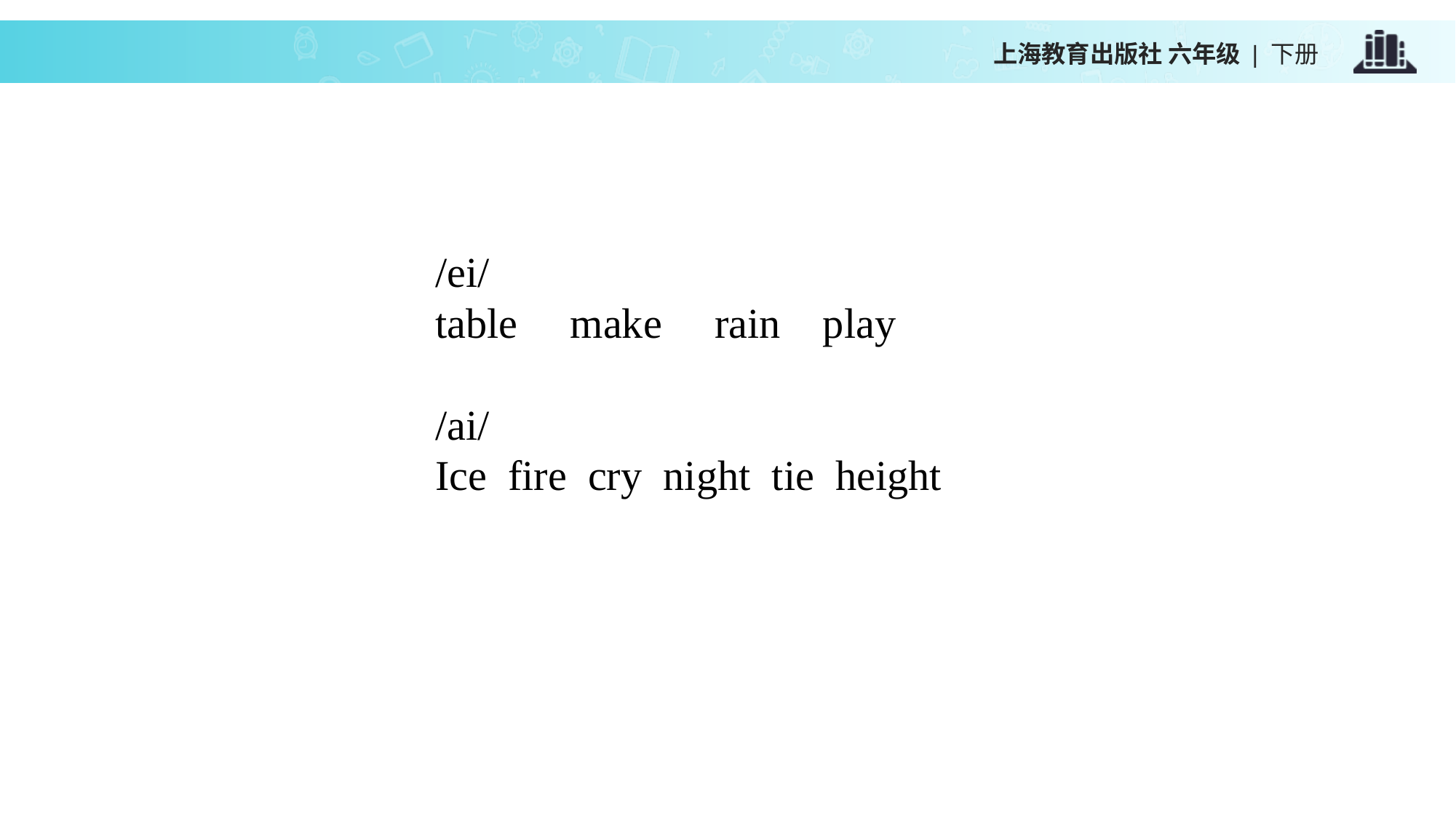

上海教育出版社 六年级 | 下册

/ei/
table     make     rain    play

/ai/
Ice  fire  cry  night  tie  height